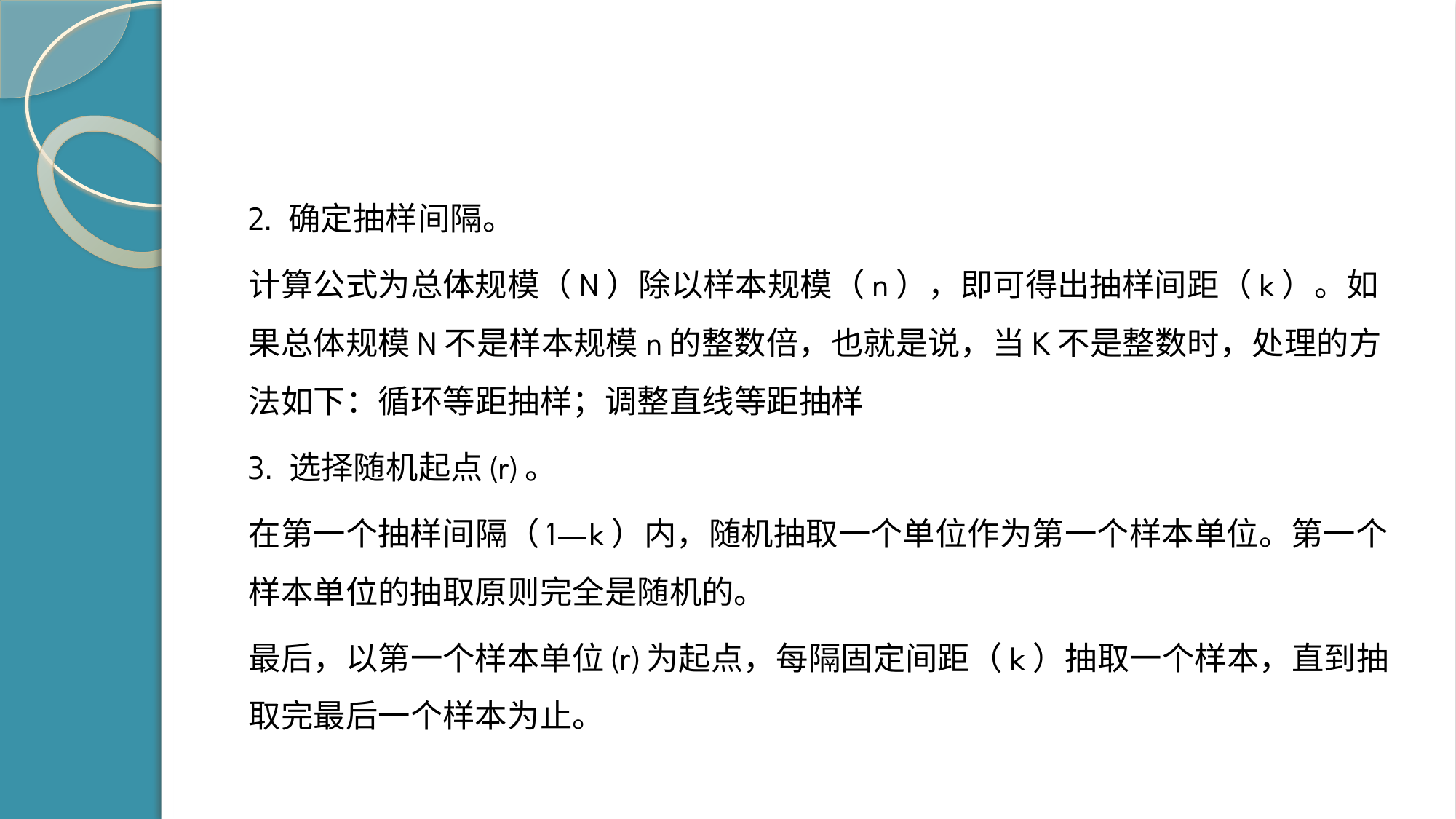

#
2. 确定抽样间隔。
计算公式为总体规模（N）除以样本规模（n），即可得出抽样间距（k）。如果总体规模N不是样本规模n的整数倍，也就是说，当K不是整数时，处理的方法如下：循环等距抽样；调整直线等距抽样
3. 选择随机起点(r)。
在第一个抽样间隔（1—k）内，随机抽取一个单位作为第一个样本单位。第一个样本单位的抽取原则完全是随机的。
最后，以第一个样本单位(r)为起点，每隔固定间距（k）抽取一个样本，直到抽取完最后一个样本为止。